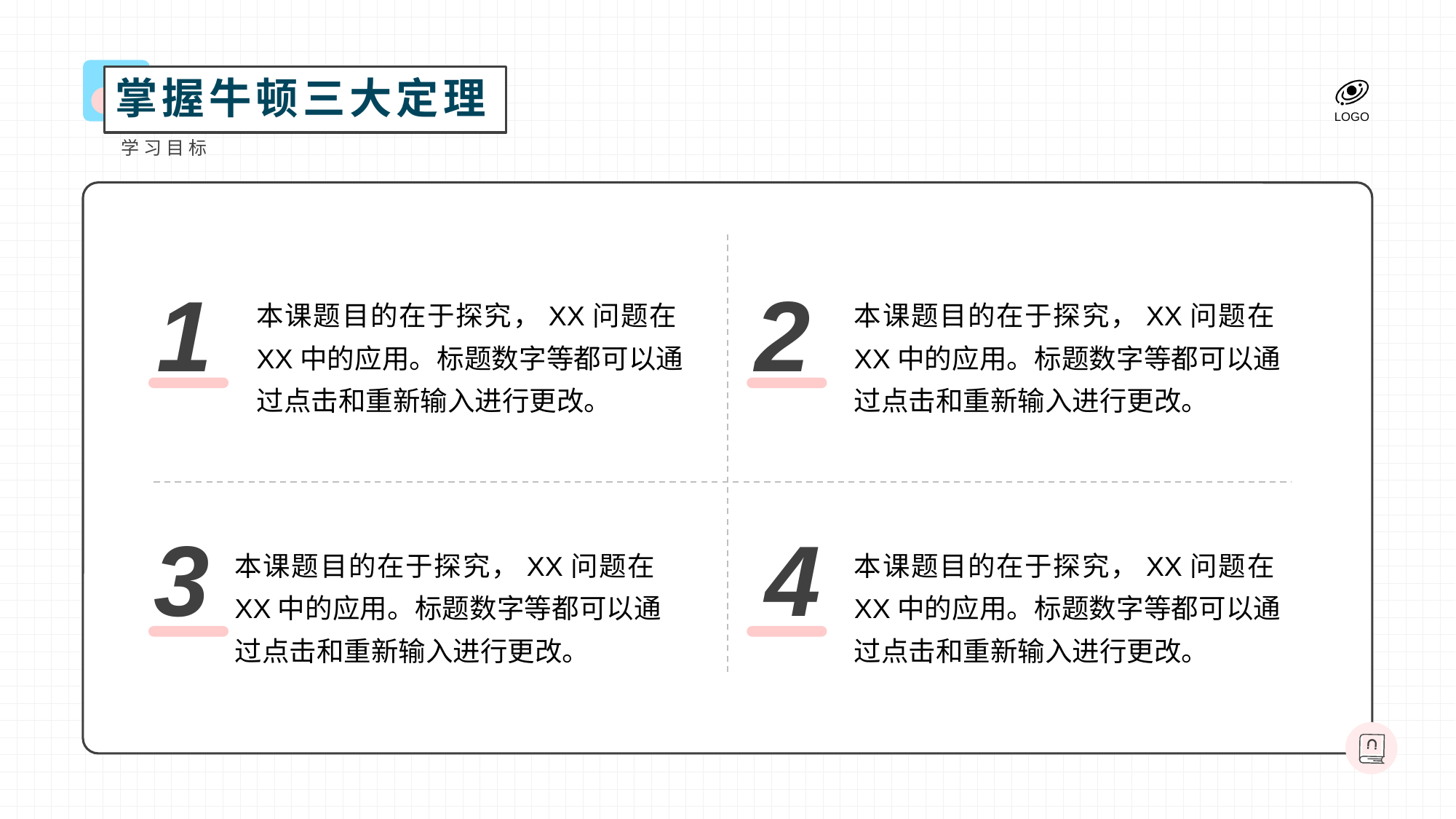

掌握牛顿三大定理
学习目标
1
2
本课题目的在于探究，XX问题在XX中的应用。标题数字等都可以通过点击和重新输入进行更改。
本课题目的在于探究，XX问题在XX中的应用。标题数字等都可以通过点击和重新输入进行更改。
3
4
本课题目的在于探究，XX问题在XX中的应用。标题数字等都可以通过点击和重新输入进行更改。
本课题目的在于探究，XX问题在XX中的应用。标题数字等都可以通过点击和重新输入进行更改。